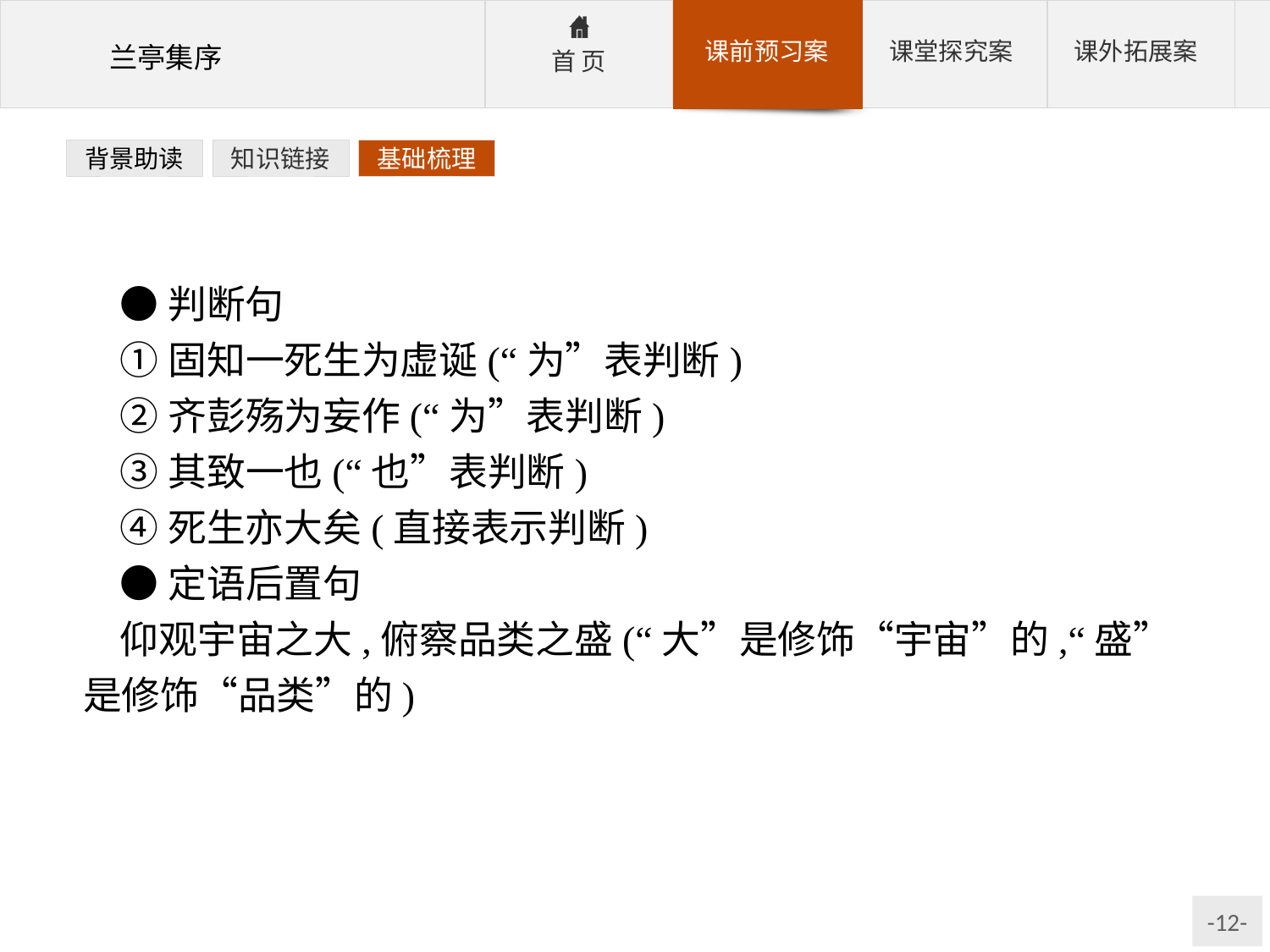

背景助读
知识链接
基础梳理
●判断句
①固知一死生为虚诞(“为”表判断)
②齐彭殇为妄作(“为”表判断)
③其致一也(“也”表判断)
④死生亦大矣(直接表示判断)
●定语后置句
仰观宇宙之大,俯察品类之盛(“大”是修饰“宇宙”的,“盛”是修饰“品类”的)